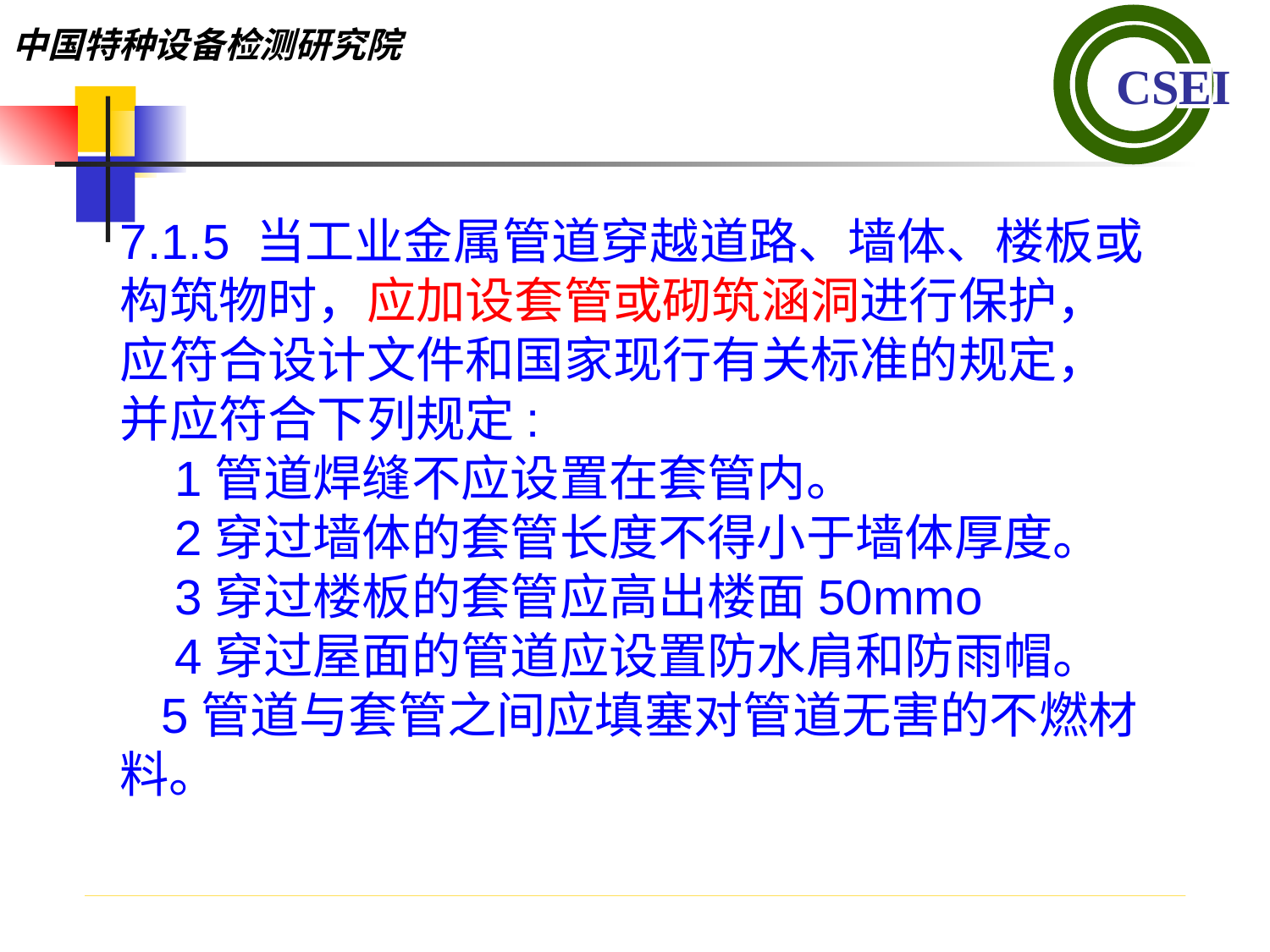

7.1.5 当工业金属管道穿越道路、墙体、楼板或构筑物时，应加设套管或砌筑涵洞进行保护，应符合设计文件和国家现行有关标准的规定，并应符合下列规定:
    1管道焊缝不应设置在套管内。
    2穿过墙体的套管长度不得小于墙体厚度。
    3穿过楼板的套管应高出楼面50mmo
    4穿过屋面的管道应设置防水肩和防雨帽。
   5管道与套管之间应填塞对管道无害的不燃材料。